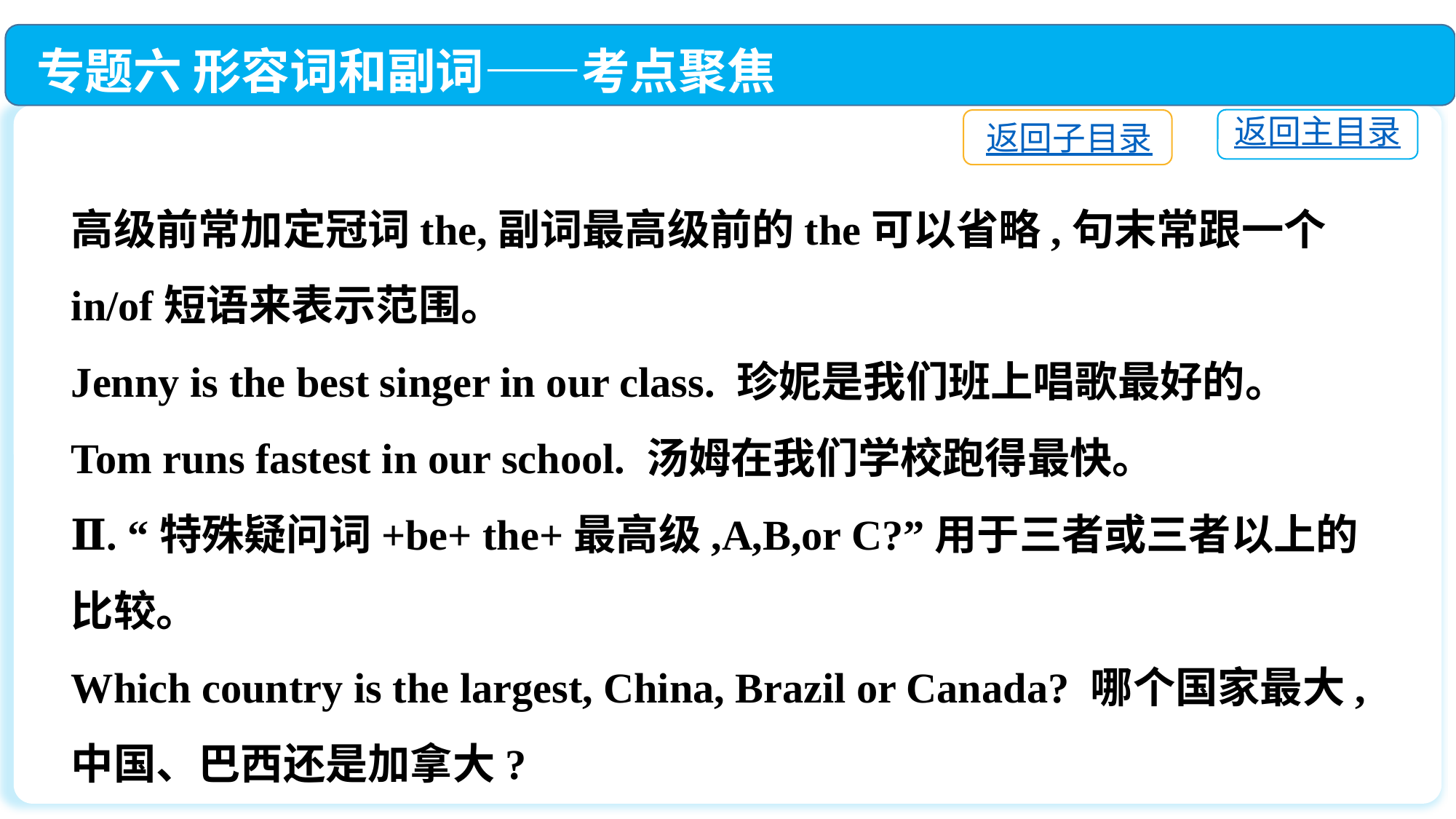

专题六 形容词和副词——考点聚焦

返回主目录

返回子目录
高级前常加定冠词the,副词最高级前的the可以省略,句末常跟一个in/of短语来表示范围。
Jenny is the best singer in our class. 珍妮是我们班上唱歌最好的。
Tom runs fastest in our school. 汤姆在我们学校跑得最快。
Ⅱ. “特殊疑问词+be+ the+最高级,A,B,or C?”用于三者或三者以上的比较。
Which country is the largest, China, Brazil or Canada? 哪个国家最大,中国、巴西还是加拿大?